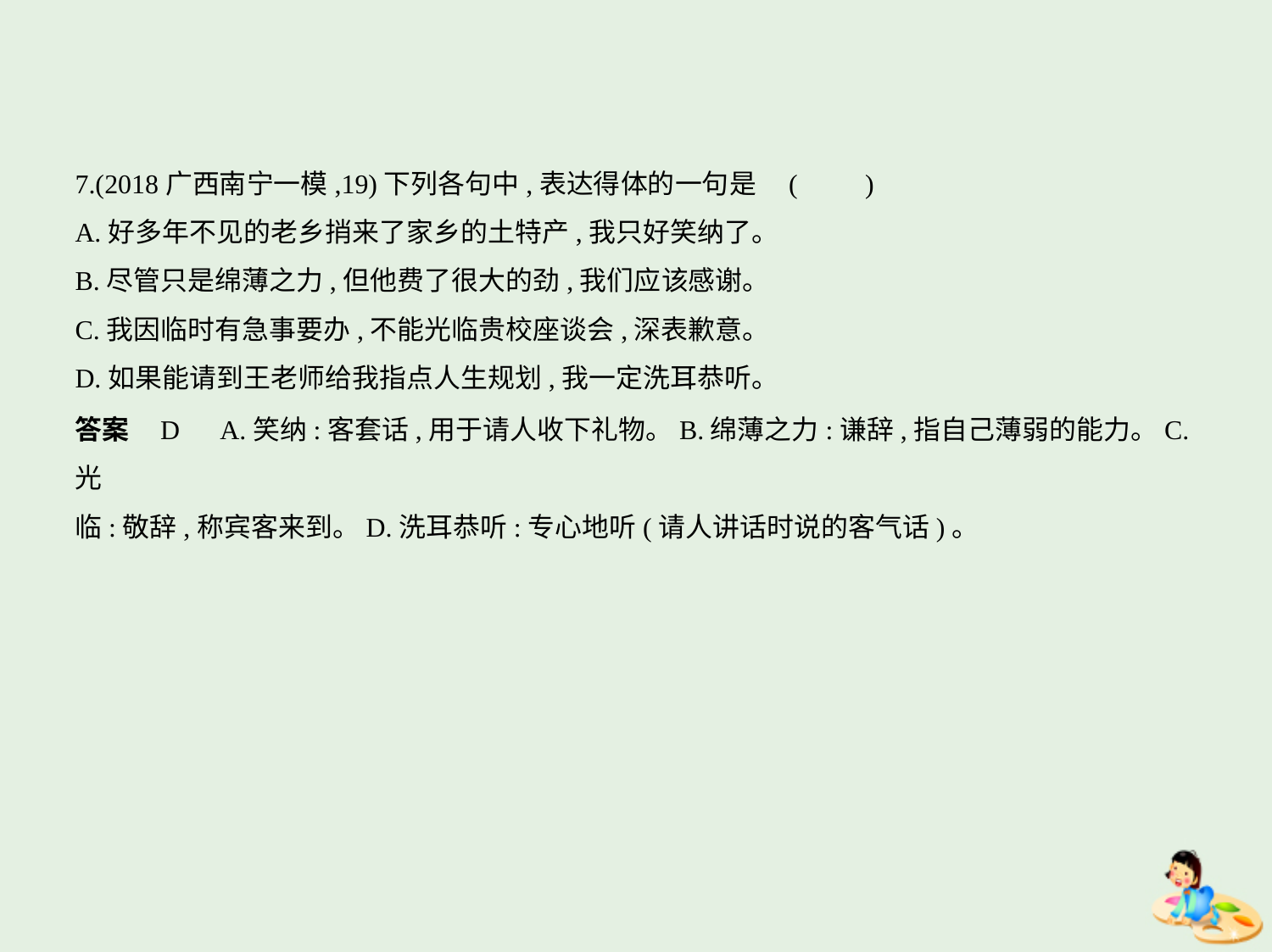

7.(2018广西南宁一模,19)下列各句中,表达得体的一句是 (　　)
A.好多年不见的老乡捎来了家乡的土特产,我只好笑纳了。
B.尽管只是绵薄之力,但他费了很大的劲,我们应该感谢。
C.我因临时有急事要办,不能光临贵校座谈会,深表歉意。
D.如果能请到王老师给我指点人生规划,我一定洗耳恭听。
答案    D　A.笑纳:客套话,用于请人收下礼物。B.绵薄之力:谦辞,指自己薄弱的能力。C.光
临:敬辞,称宾客来到。D.洗耳恭听:专心地听(请人讲话时说的客气话)。